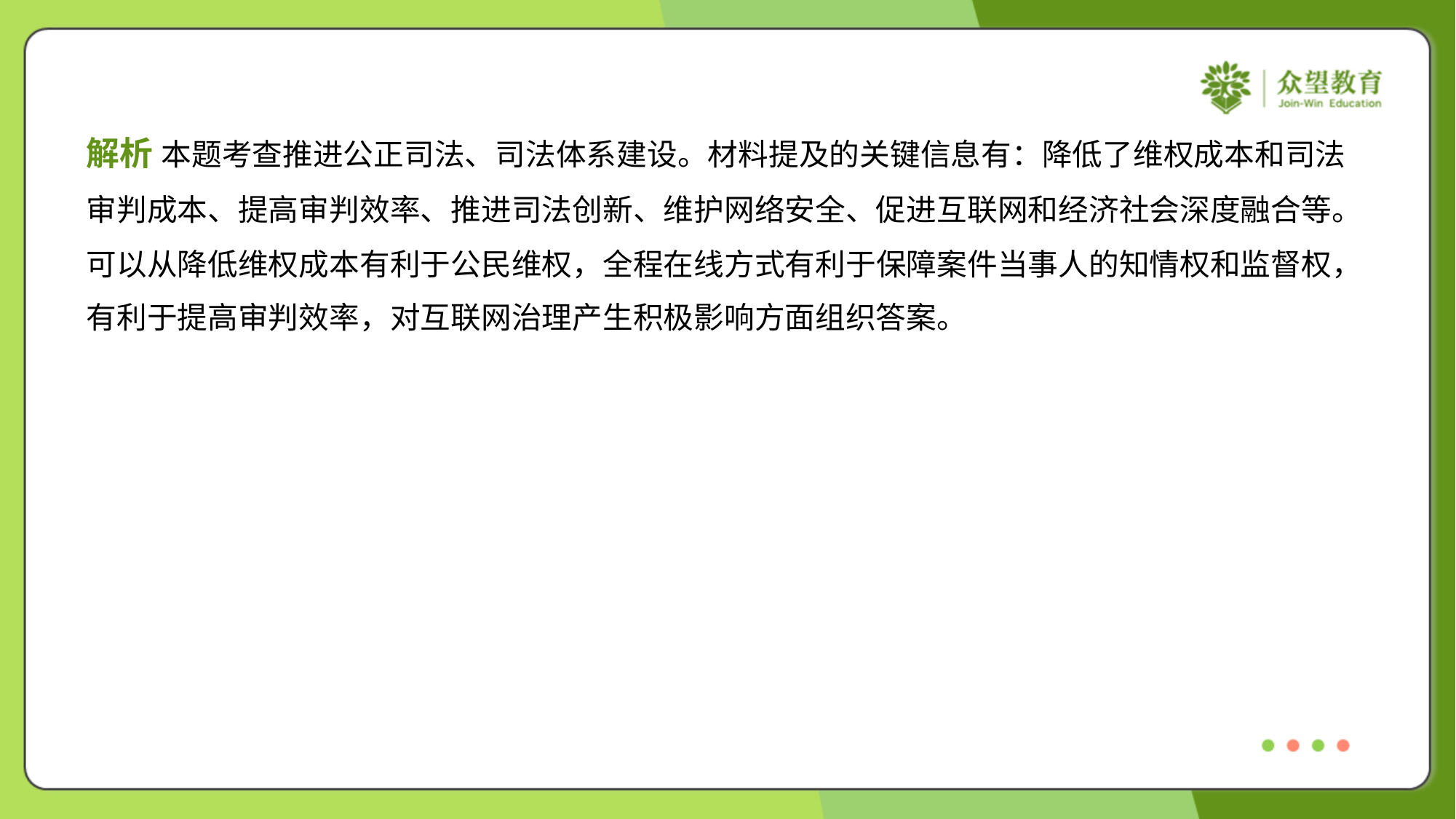

解析 本题考查推进公正司法、司法体系建设。材料提及的关键信息有：降低了维权成本和司法
审判成本、提高审判效率、推进司法创新、维护网络安全、促进互联网和经济社会深度融合等。
可以从降低维权成本有利于公民维权，全程在线方式有利于保障案件当事人的知情权和监督权，
有利于提高审判效率，对互联网治理产生积极影响方面组织答案。